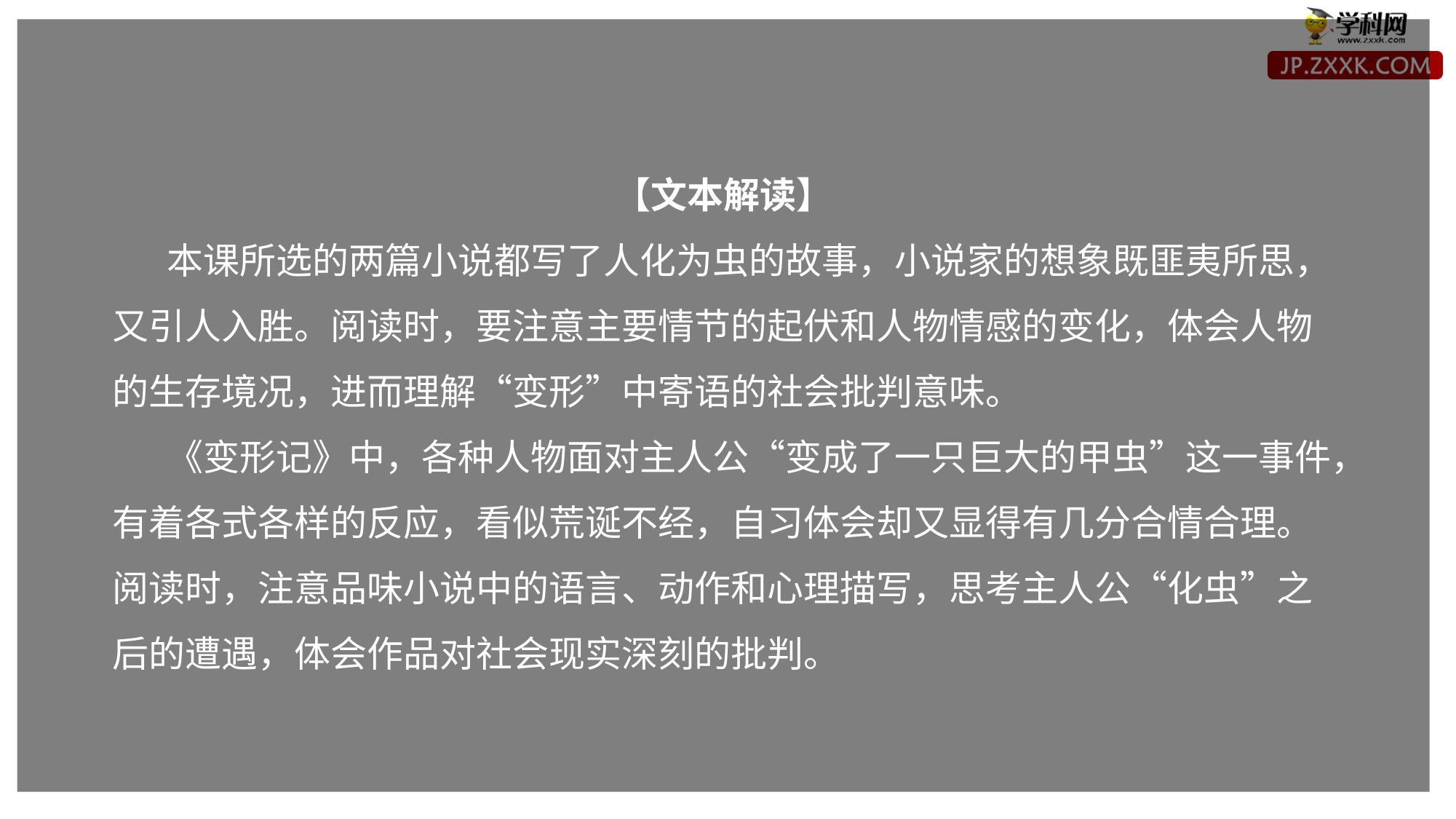

【文本解读】
本课所选的两篇小说都写了人化为虫的故事，小说家的想象既匪夷所思，又引人入胜。阅读时，要注意主要情节的起伏和人物情感的变化，体会人物的生存境况，进而理解“变形”中寄语的社会批判意味。
《变形记》中，各种人物面对主人公“变成了一只巨大的甲虫”这一事件，有着各式各样的反应，看似荒诞不经，自习体会却又显得有几分合情合理。阅读时，注意品味小说中的语言、动作和心理描写，思考主人公“化虫”之后的遭遇，体会作品对社会现实深刻的批判。